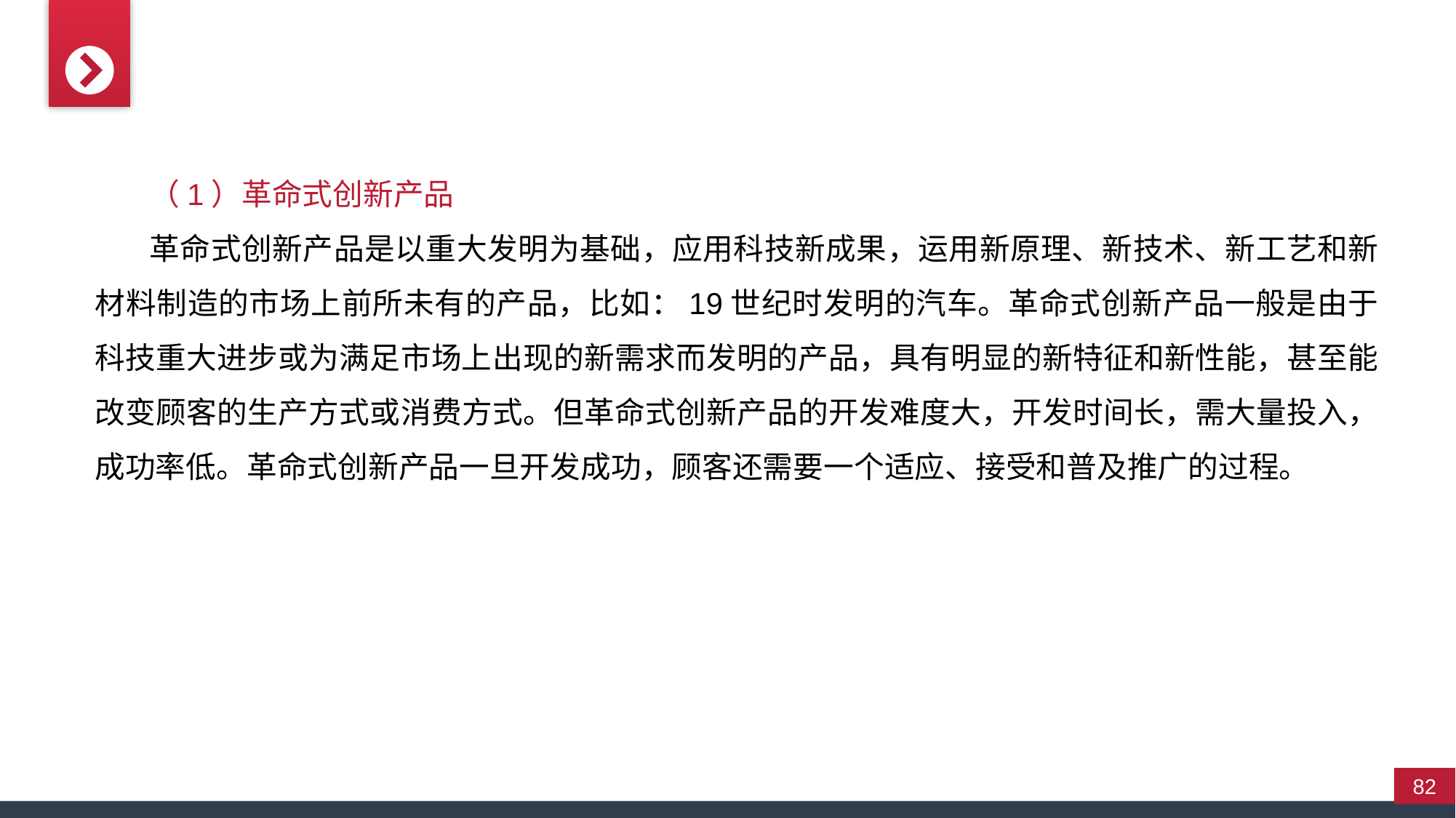

（1）革命式创新产品
革命式创新产品是以重大发明为基础，应用科技新成果，运用新原理、新技术、新工艺和新材料制造的市场上前所未有的产品，比如：19世纪时发明的汽车。革命式创新产品一般是由于科技重大进步或为满足市场上出现的新需求而发明的产品，具有明显的新特征和新性能，甚至能改变顾客的生产方式或消费方式。但革命式创新产品的开发难度大，开发时间长，需大量投入，成功率低。革命式创新产品一旦开发成功，顾客还需要一个适应、接受和普及推广的过程。